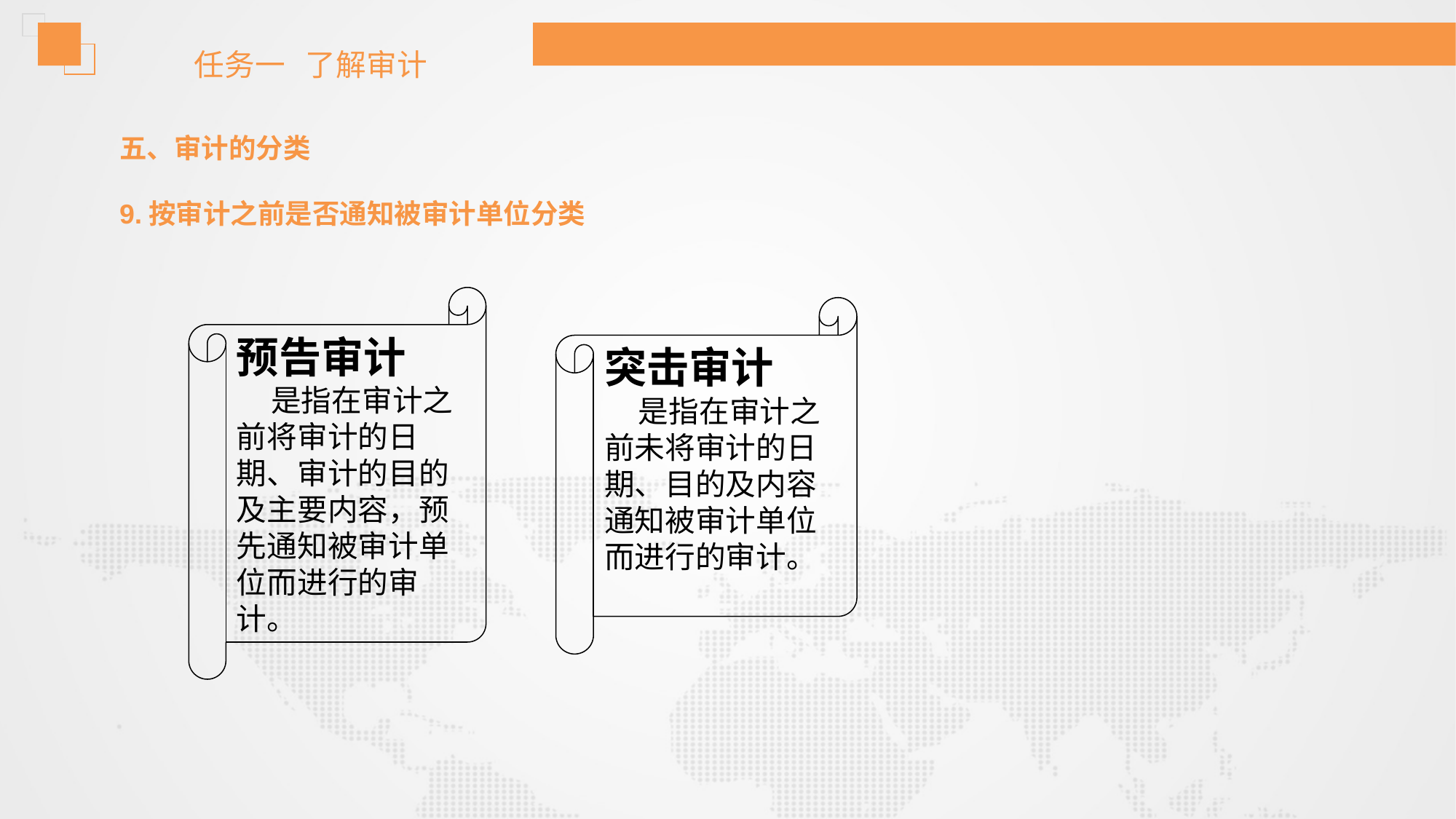

任务一   了解审计

五、审计的分类

9.按审计之前是否通知被审计单位分类

突击审计
    是指在审计之前未将审计的日期、目的及内容通知被审计单位而进行的审计。

预告审计
    是指在审计之前将审计的日期、审计的目的及主要内容，预先通知被审计单位而进行的审计。